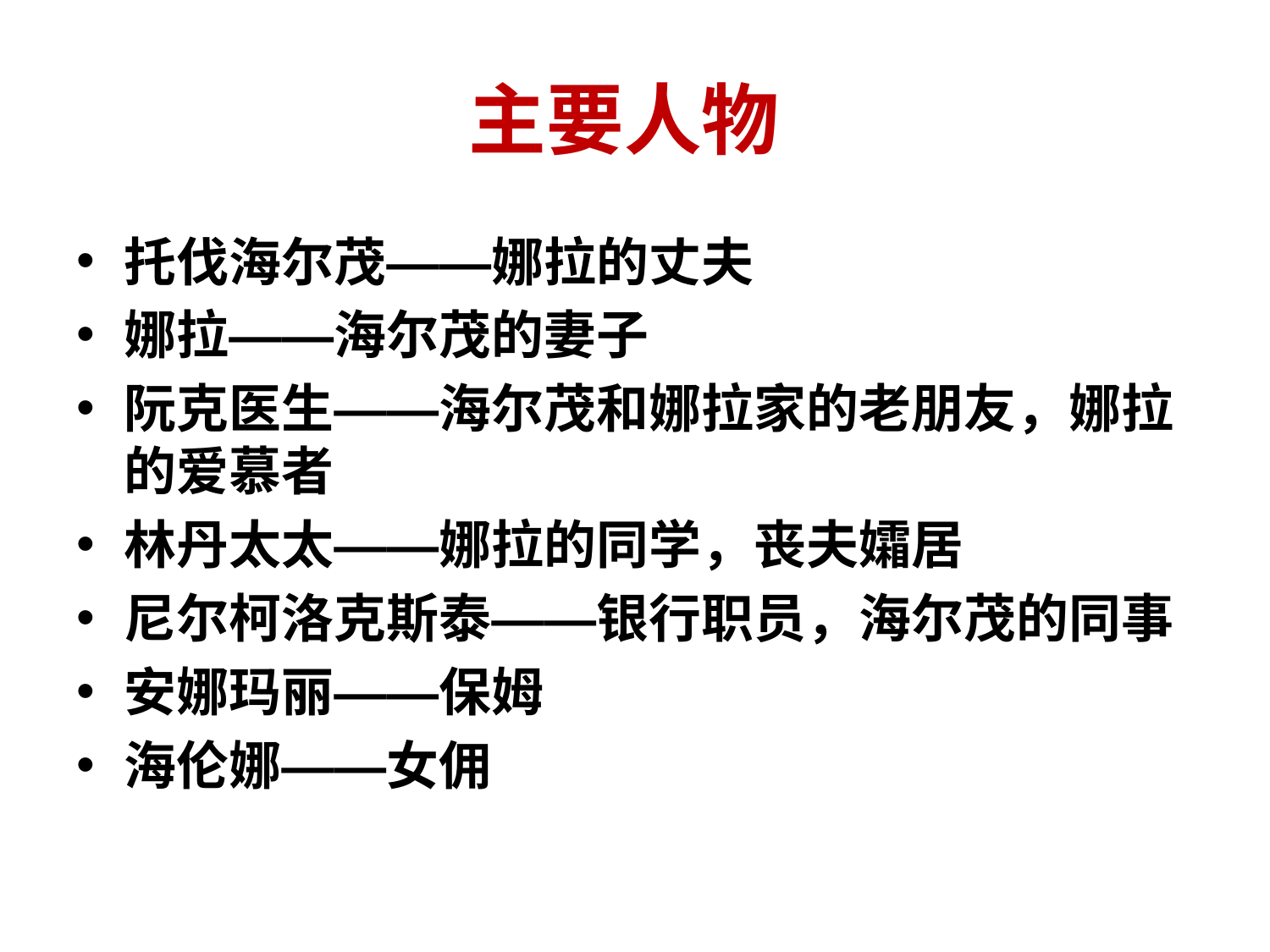

# 主要人物
托伐海尔茂——娜拉的丈夫
娜拉——海尔茂的妻子
阮克医生——海尔茂和娜拉家的老朋友，娜拉的爱慕者
林丹太太——娜拉的同学，丧夫孀居
尼尔柯洛克斯泰——银行职员，海尔茂的同事
安娜玛丽——保姆
海伦娜——女佣